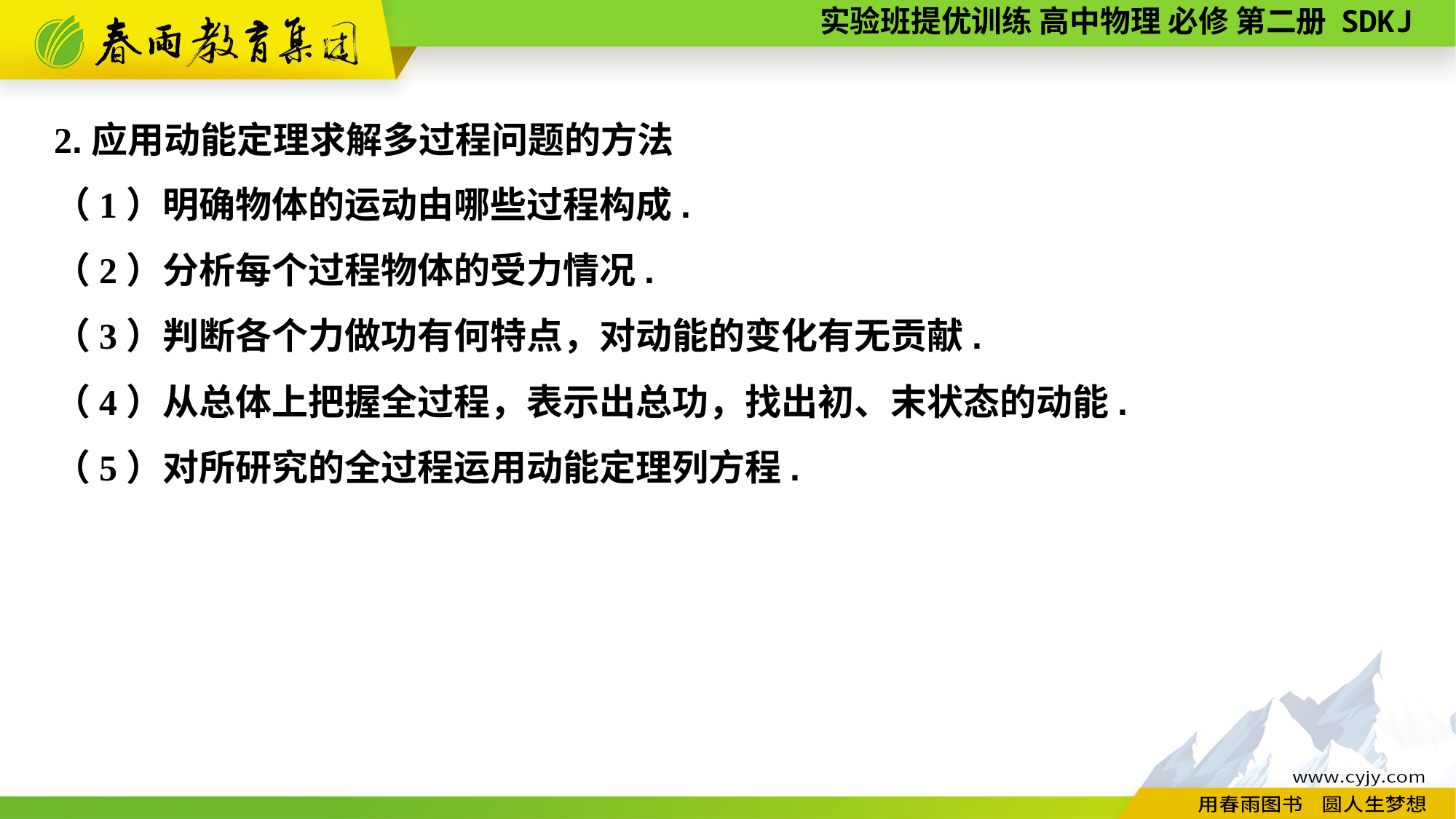

2.应用动能定理求解多过程问题的方法
（1）明确物体的运动由哪些过程构成.
（2）分析每个过程物体的受力情况.
（3）判断各个力做功有何特点，对动能的变化有无贡献.
（4）从总体上把握全过程，表示出总功，找出初、末状态的动能.
（5）对所研究的全过程运用动能定理列方程.